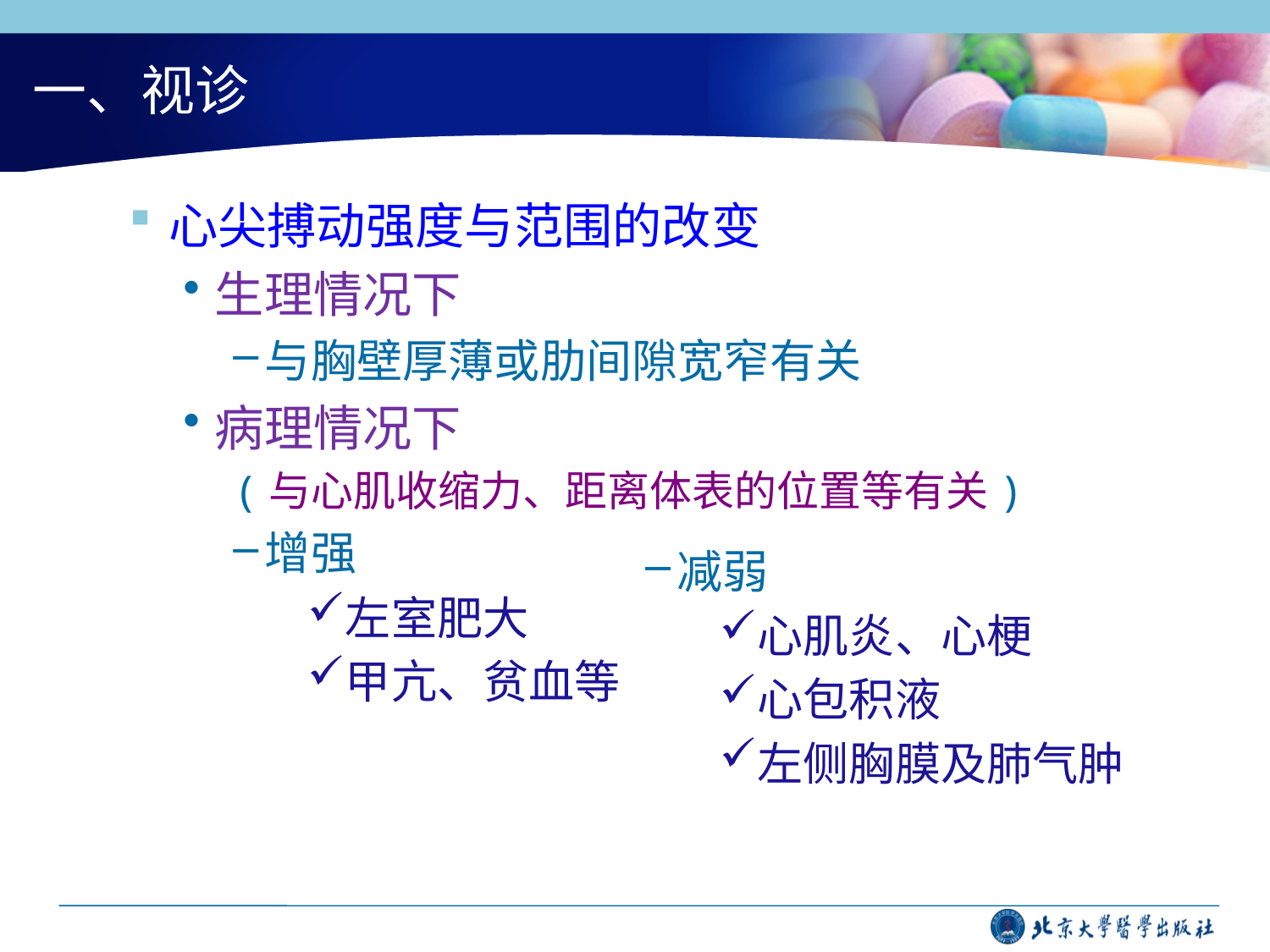

# 一、视诊
心尖搏动强度与范围的改变
生理情况下
与胸壁厚薄或肋间隙宽窄有关
病理情况下
(与心肌收缩力、距离体表的位置等有关)
增强
左室肥大
甲亢、贫血等
减弱
心肌炎、心梗
心包积液
左侧胸膜及肺气肿